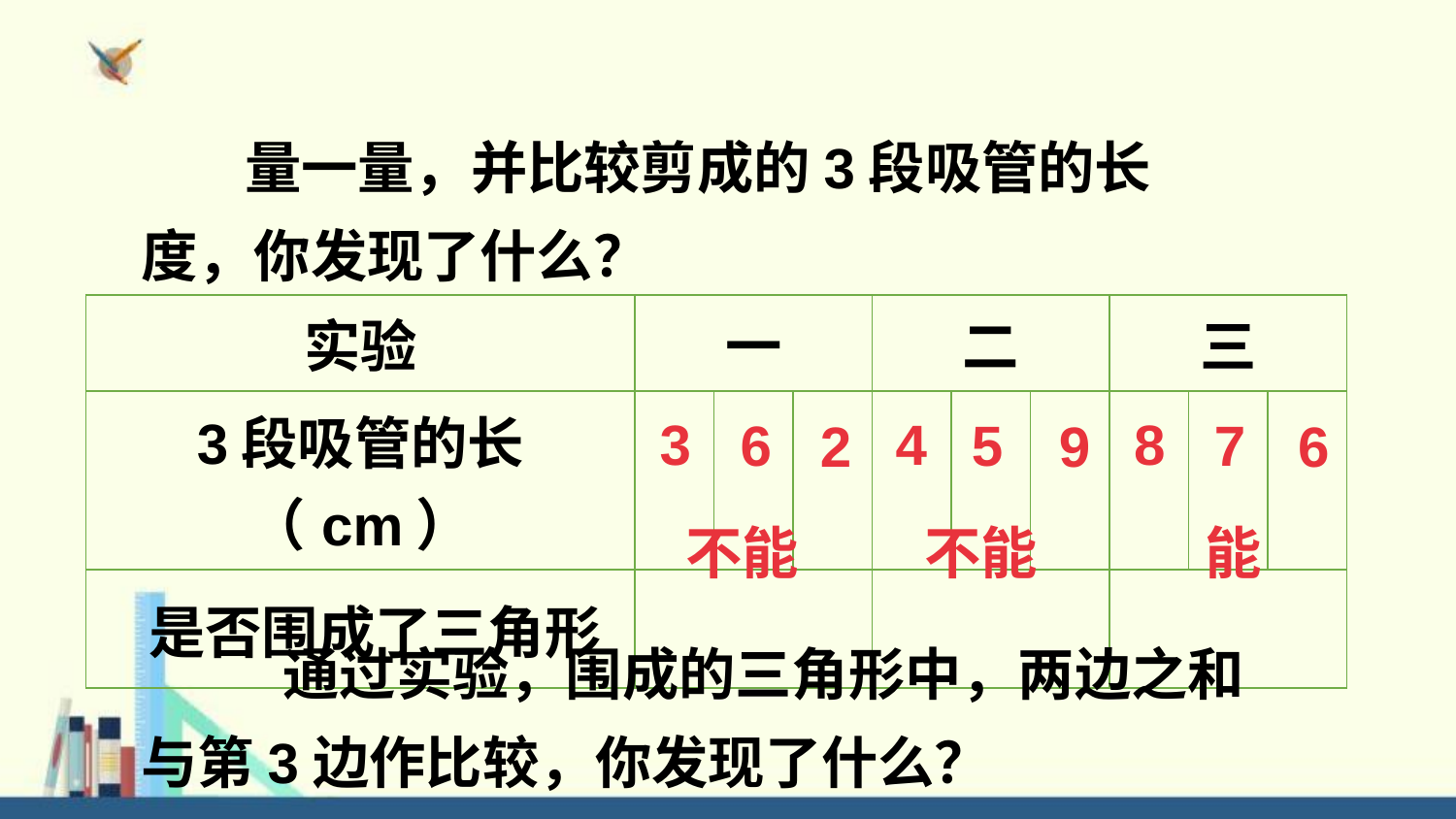

量一量，并比较剪成的3段吸管的长度，你发现了什么？
| 实验 | 一 |  |  | 二 |  |  | 三 |  |  |
| --- | --- | --- | --- | --- | --- | --- | --- | --- | --- |
| 3段吸管的长（cm） |  |  |  |  |  |  |  |  |  |
| 是否围成了三角形 |  |  |  |  |  |  |  |  |  |
3
6
2
4
5
9
8
7
6
不能
不能
能
          通过实验，围成的三角形中，两边之和与第3边作比较，你发现了什么？